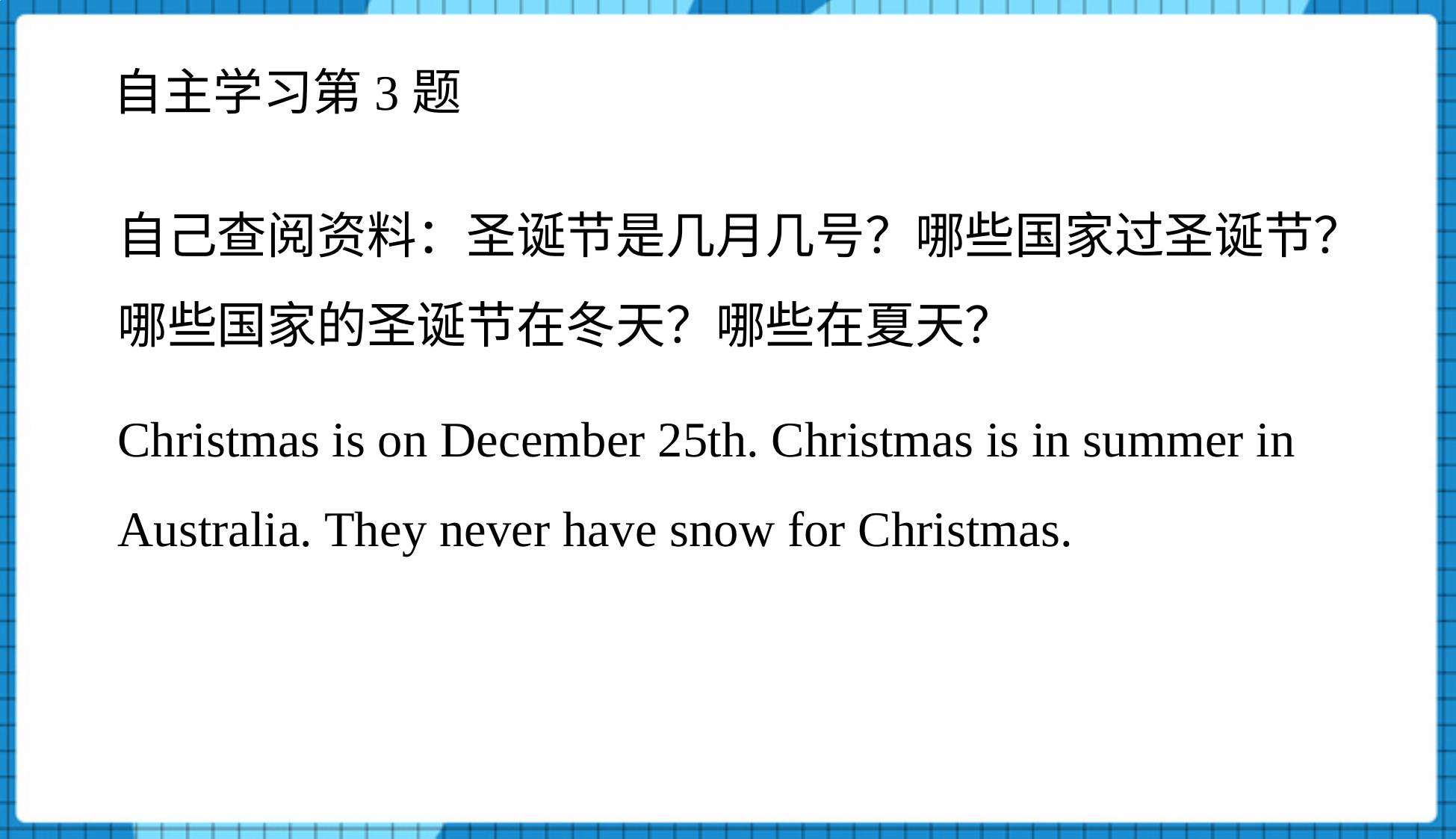

自主学习第3题
自己查阅资料：圣诞节是几月几号？哪些国家过圣诞节？哪些国家的圣诞节在冬天？哪些在夏天？

Christmas is on December 25th. Christmas is in summer in Australia. They never have snow for Christmas.